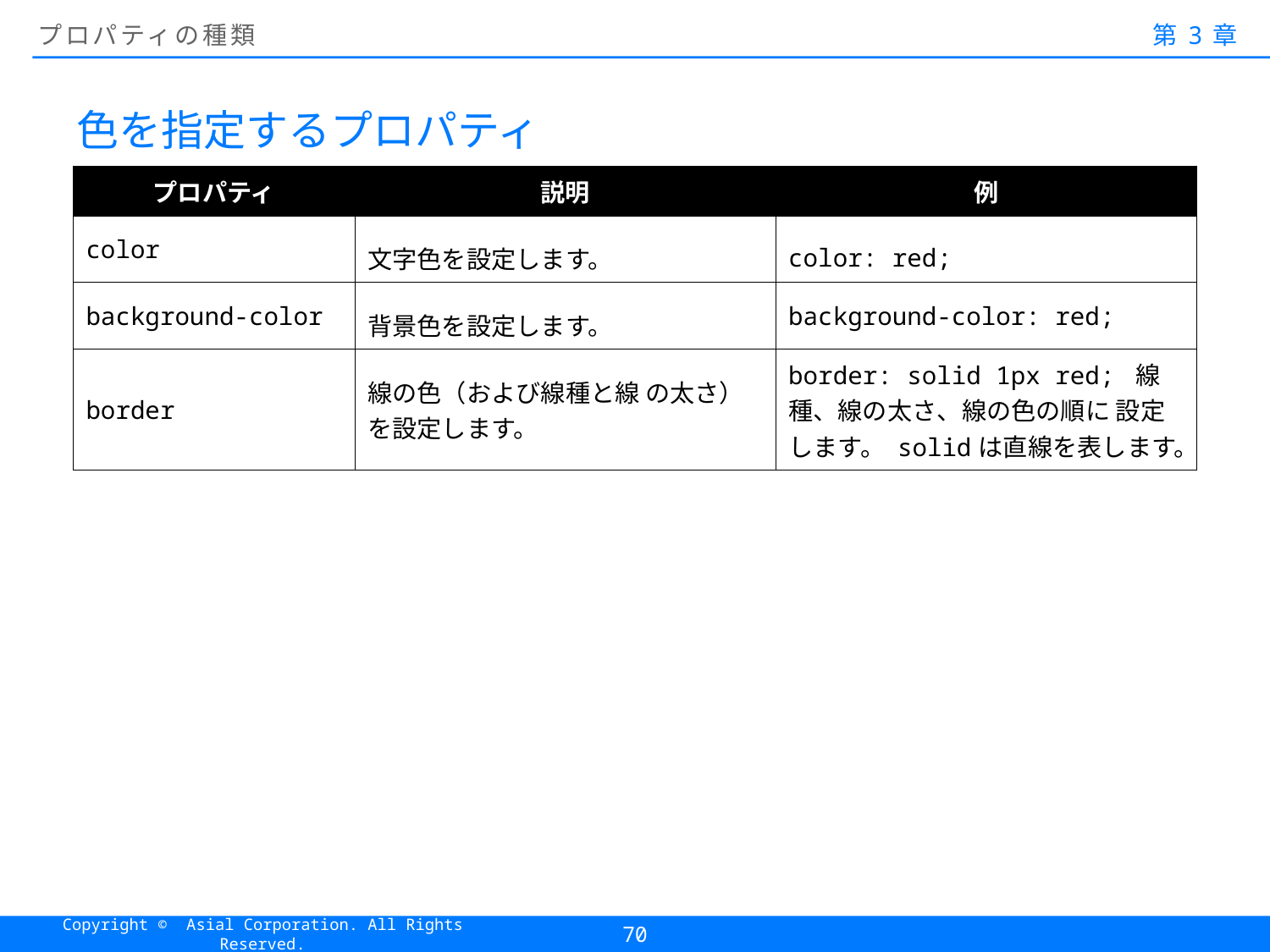

# プロパティの種類
第3章
色を指定するプロパティ

| プロパティ | 説明 | 例 |
| --- | --- | --- |
| color | 文字色を設定します。 | color: red; |
| background-color | 背景色を設定します。 | background-color: red; |
| border | 線の色（および線種と線 の太さ）を設定します。 | border: solid 1px red; 線種、線の太さ、線の色の順に 設定します。 solidは直線を表します。 |
70